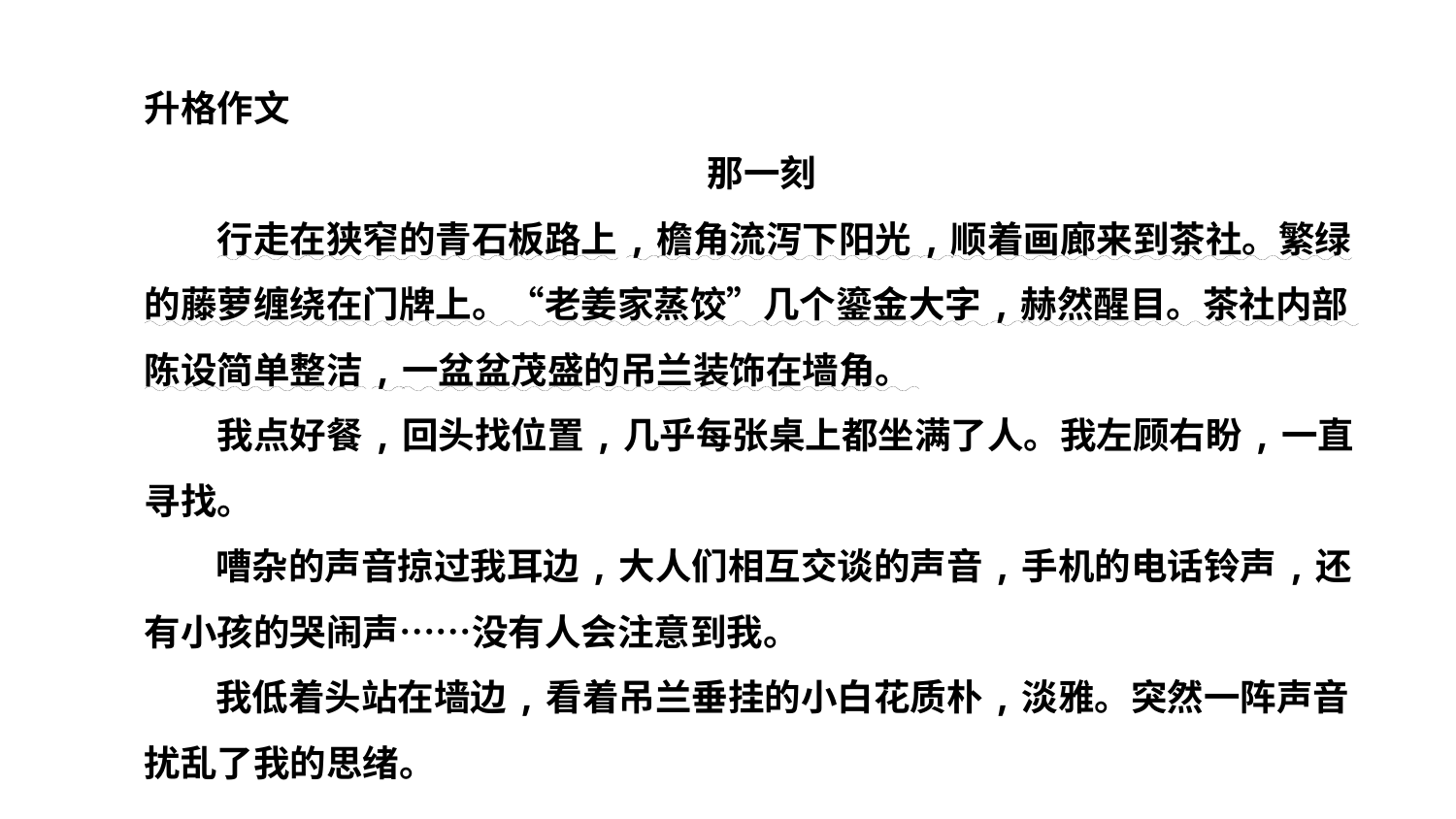

升格作文
那一刻
　　行走在狭窄的青石板路上,檐角流泻下阳光,顺着画廊来到茶社。繁绿的藤萝缠绕在门牌上。“老姜家蒸饺”几个鎏金大字,赫然醒目。茶社内部陈设简单整洁,一盆盆茂盛的吊兰装饰在墙角。
　　我点好餐,回头找位置,几乎每张桌上都坐满了人。我左顾右盼,一直寻找。
嘈杂的声音掠过我耳边,大人们相互交谈的声音,手机的电话铃声,还有小孩的哭闹声……没有人会注意到我。
我低着头站在墙边,看着吊兰垂挂的小白花质朴,淡雅。突然一阵声音扰乱了我的思绪。